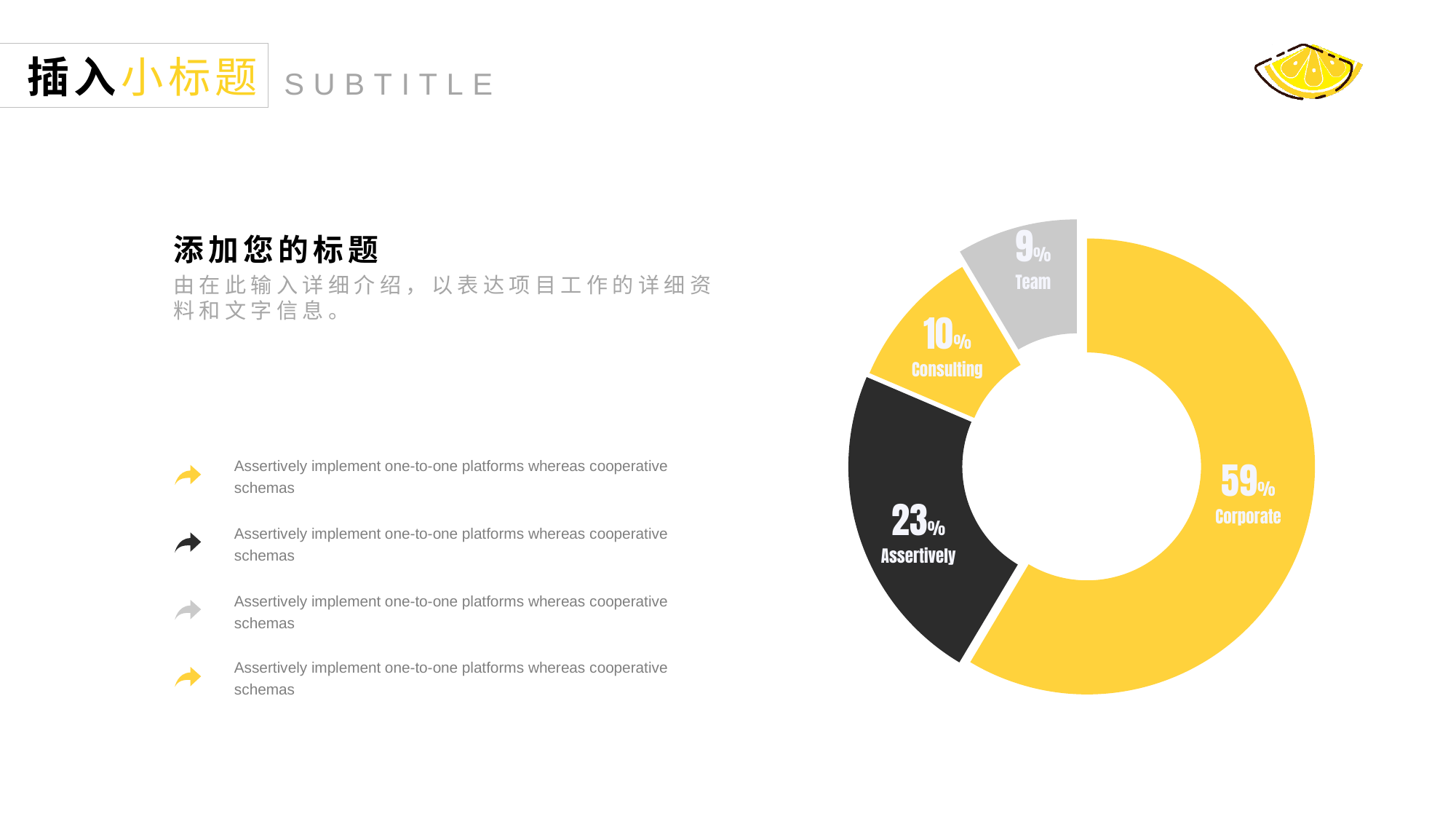

插入小标题
SUBTITLE

### Chart

| Category | Sales |
|---|---|
| 1st Qtr | 8.2 |
| 2nd Qtr | 3.2 |
| 3rd Qtr | 1.4 |
| 4th Qtr | 1.2 |
添加您的标题
由在此输入详细介绍，以表达项目工作的详细资料和文字信息。
9%
Team
10%
Consulting
59%
Corporate
Assertively implement one-to-one platforms whereas cooperative schemas

23%
Assertively
Assertively implement one-to-one platforms whereas cooperative schemas

Assertively implement one-to-one platforms whereas cooperative schemas

Assertively implement one-to-one platforms whereas cooperative schemas